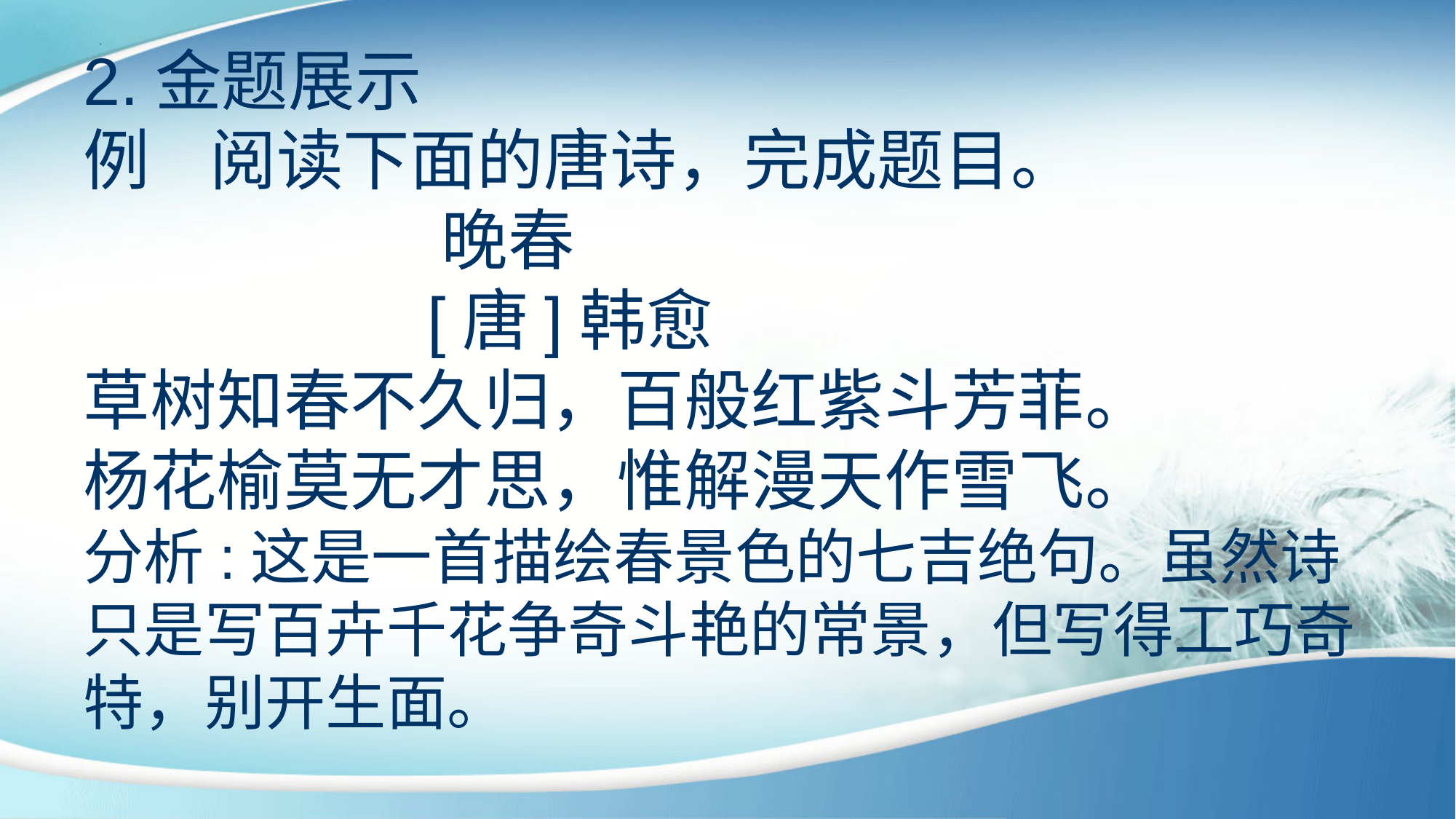

2.金题展示
例    阅读下面的唐诗，完成题目。
                        晚春
                      [唐]韩愈
草树知春不久归，百般红紫斗芳菲。
杨花榆莫无才思，惟解漫天作雪飞。
分析:这是一首描绘春景色的七吉绝句。虽然诗只是写百卉千花争奇斗艳的常景，但写得工巧奇特，别开生面。